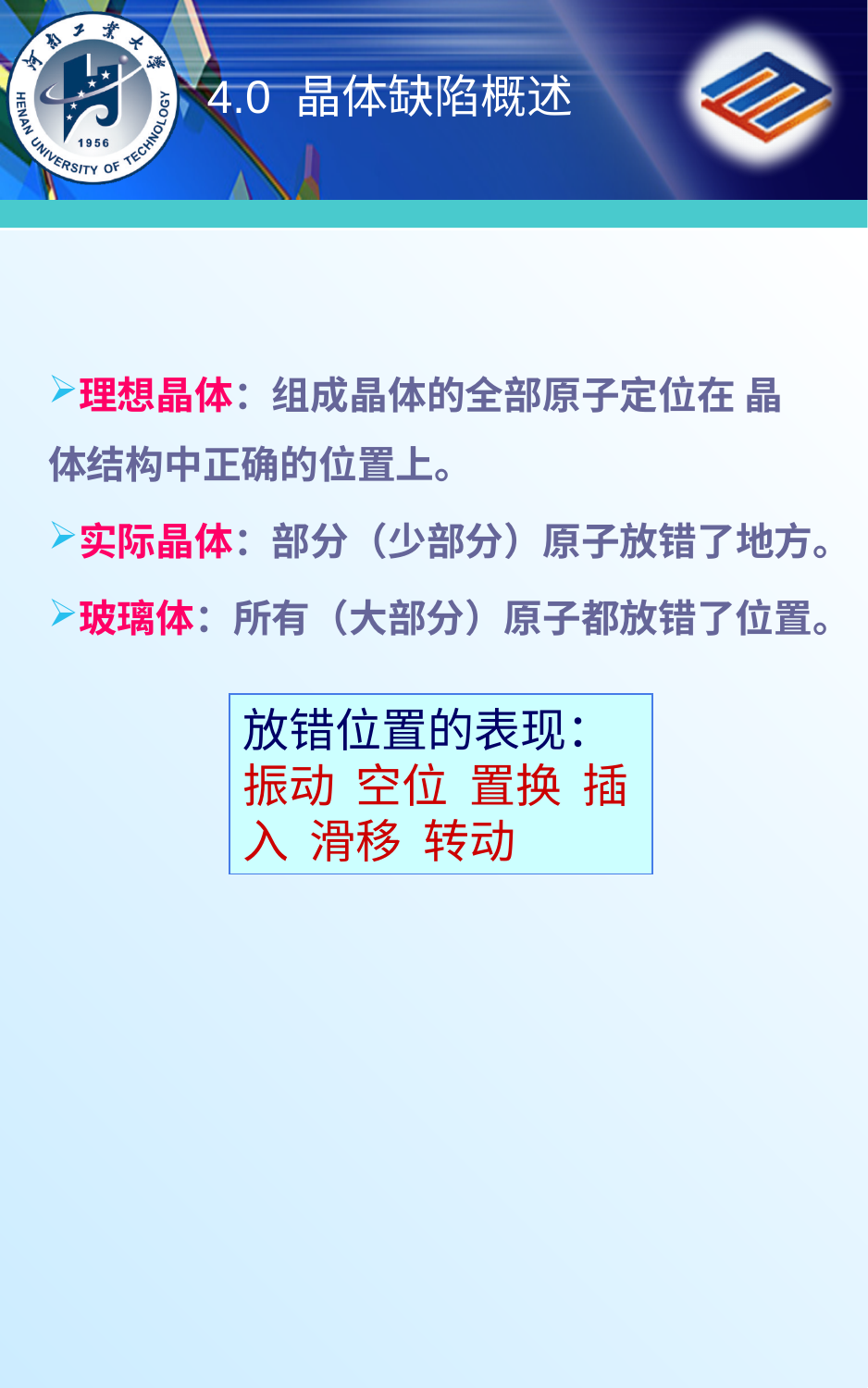

# 4.0 晶体缺陷概述
理想晶体：组成晶体的全部原子定位在 晶体结构中正确的位置上。
实际晶体：部分（少部分）原子放错了地方。
玻璃体：所有（大部分）原子都放错了位置。
放错位置的表现：
振动  空位  置换  插入  滑移  转动